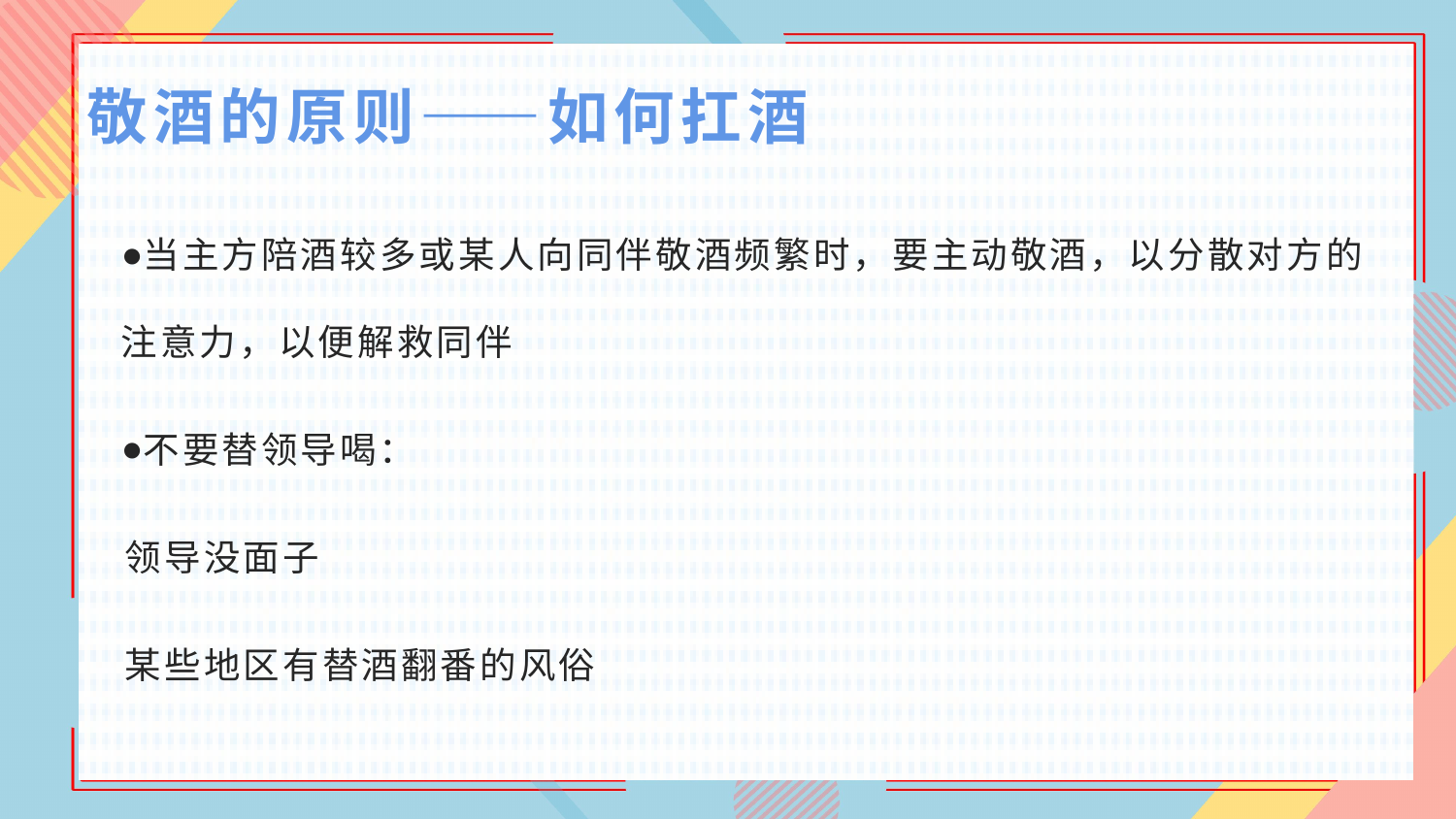

# 敬酒的原则——如何扛酒
当主方陪酒较多或某人向同伴敬酒频繁时，要主动敬酒，以分散对方的注意力，以便解救同伴
不要替领导喝：
  领导没面子
  某些地区有替酒翻番的风俗